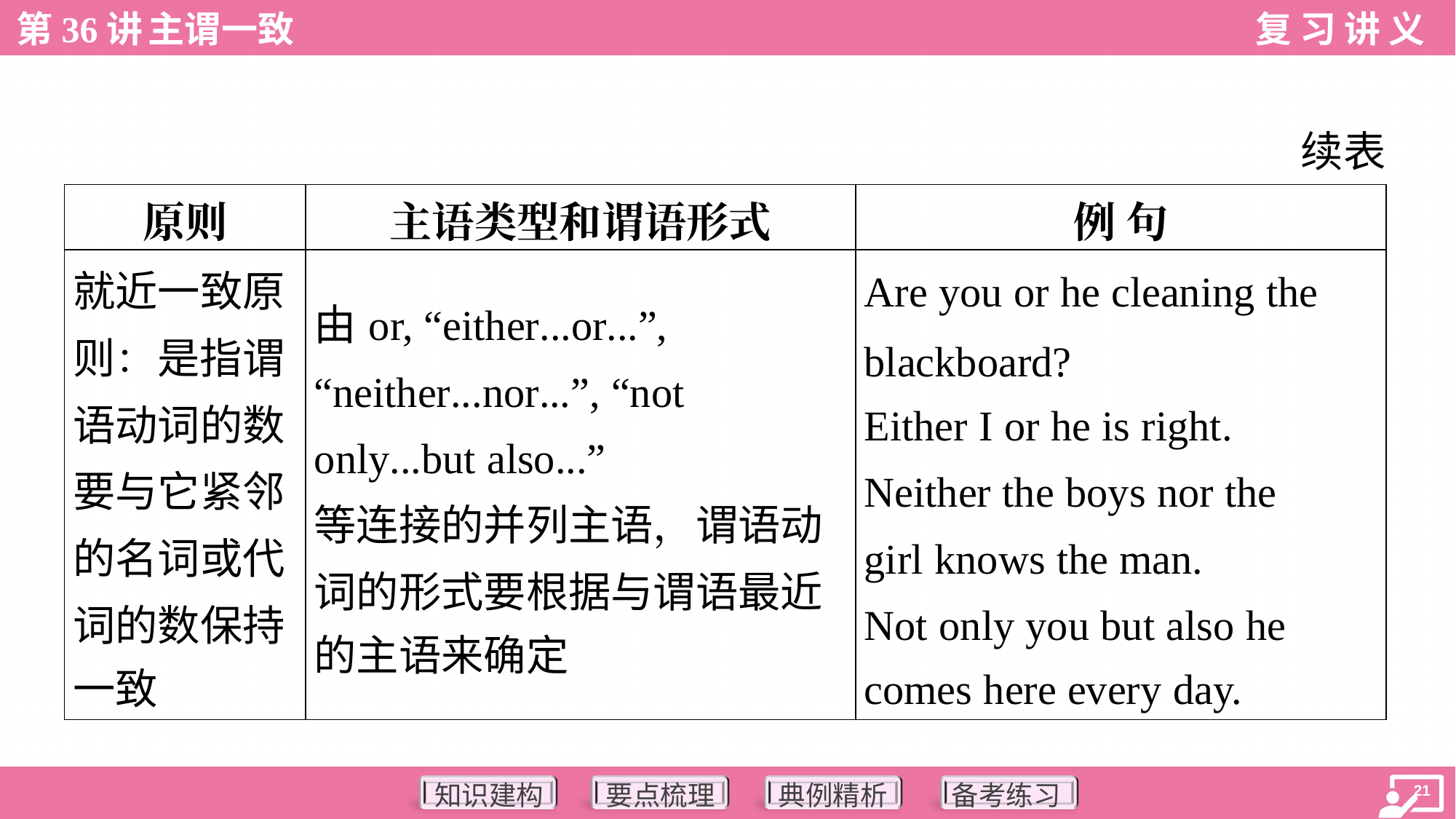

续表
| 原则 | 主语类型和谓语形式 | 例 句 |
| --- | --- | --- |
| 就近一致原 则：是指谓 语动词的数 要与它紧邻 的名词或代 词的数保持 一致 | 由or, “either...or...”, “neither...nor...”, “not only...but also...” 等连接的并列主语，谓语动 词的形式要根据与谓语最近 的主语来确定 | Are you or he cleaning the blackboard? Either I or he is right. Neither the boys nor the girl knows the man. Not only you but also he comes here every day. |